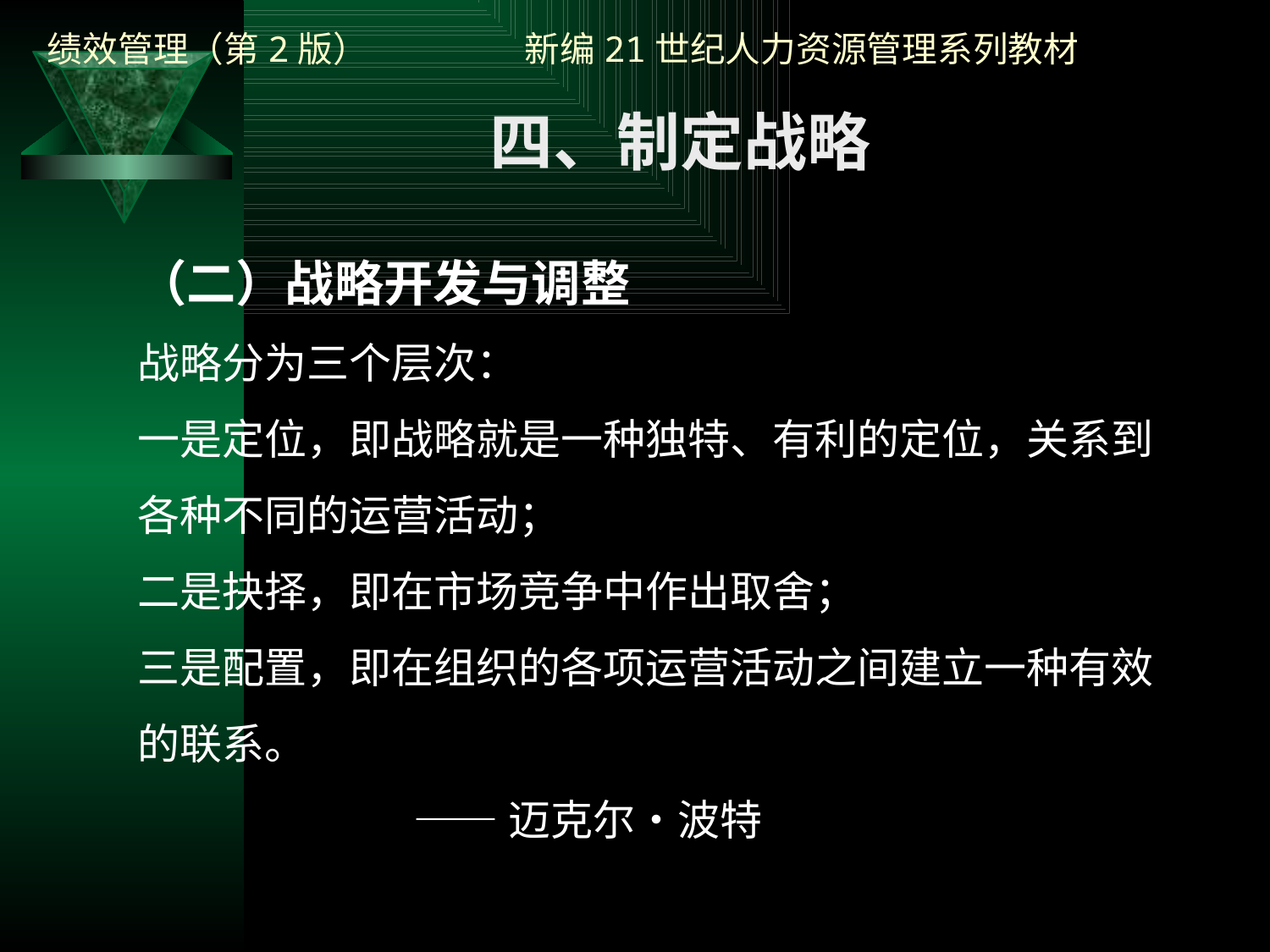

四、制定战略
（二）战略开发与调整
战略分为三个层次：
一是定位，即战略就是一种独特、有利的定位，关系到各种不同的运营活动；
二是抉择，即在市场竞争中作出取舍；
三是配置，即在组织的各项运营活动之间建立一种有效的联系。
                             ——迈克尔•波特